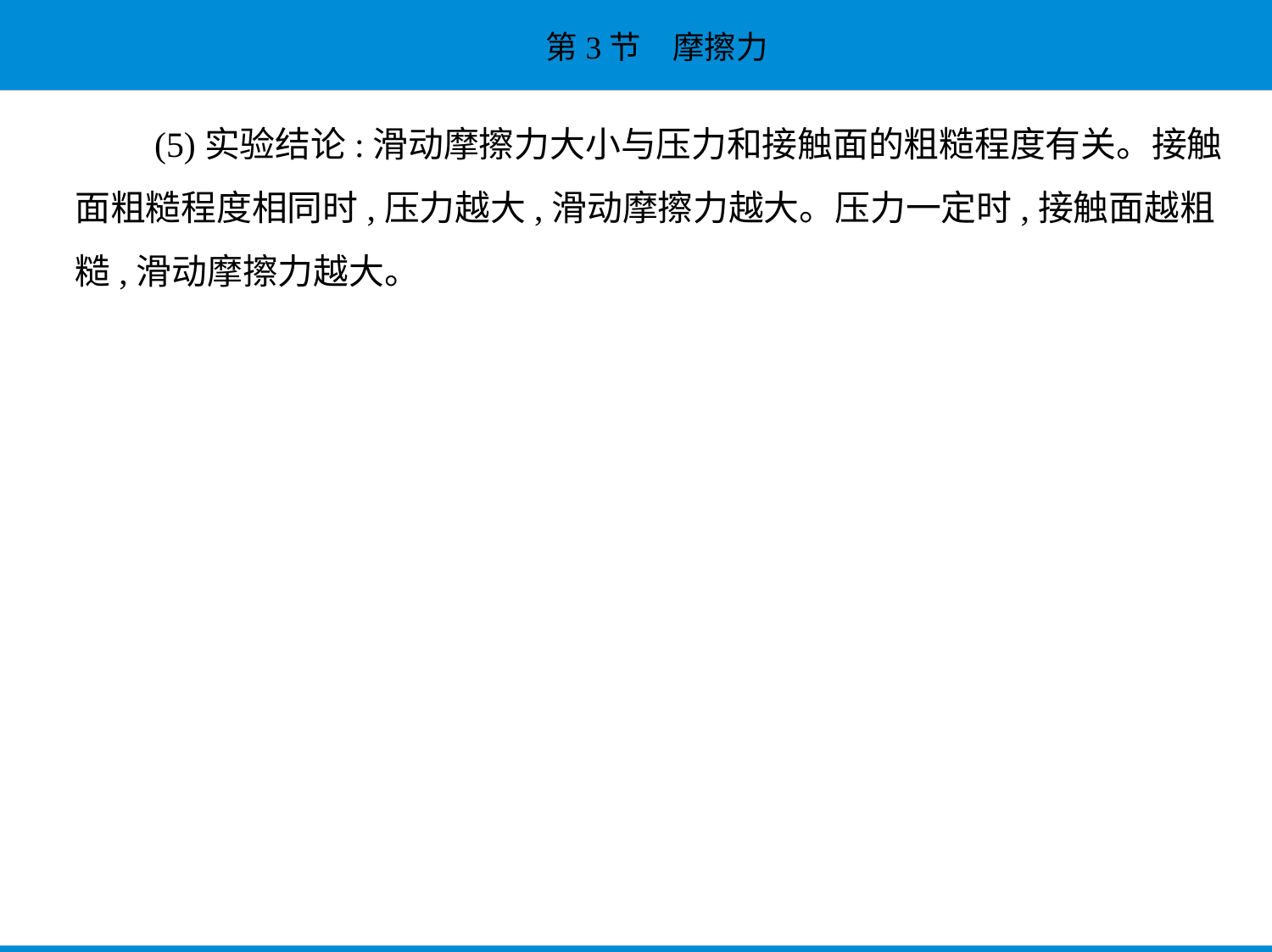

(5)实验结论:滑动摩擦力大小与压力和接触面的粗糙程度有关。接触
面粗糙程度相同时,压力越大,滑动摩擦力越大。压力一定时,接触面越粗
糙,滑动摩擦力越大。